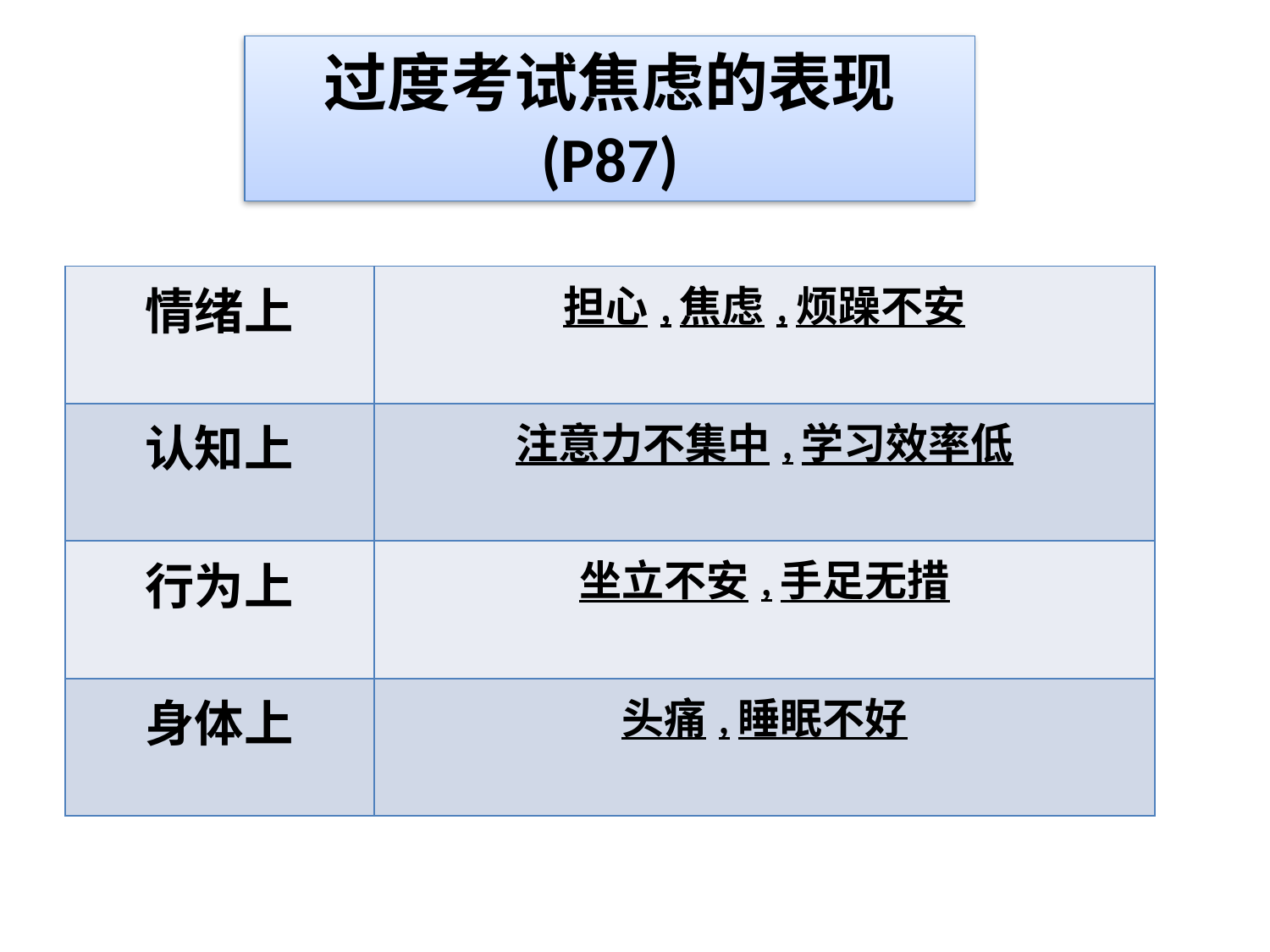

过度考试焦虑的表现
(P87)
| 情绪上 | 担心,焦虑,烦躁不安 |
| --- | --- |
| 认知上 | 注意力不集中,学习效率低 |
| 行为上 | 坐立不安,手足无措 |
| 身体上 | 头痛,睡眠不好 |